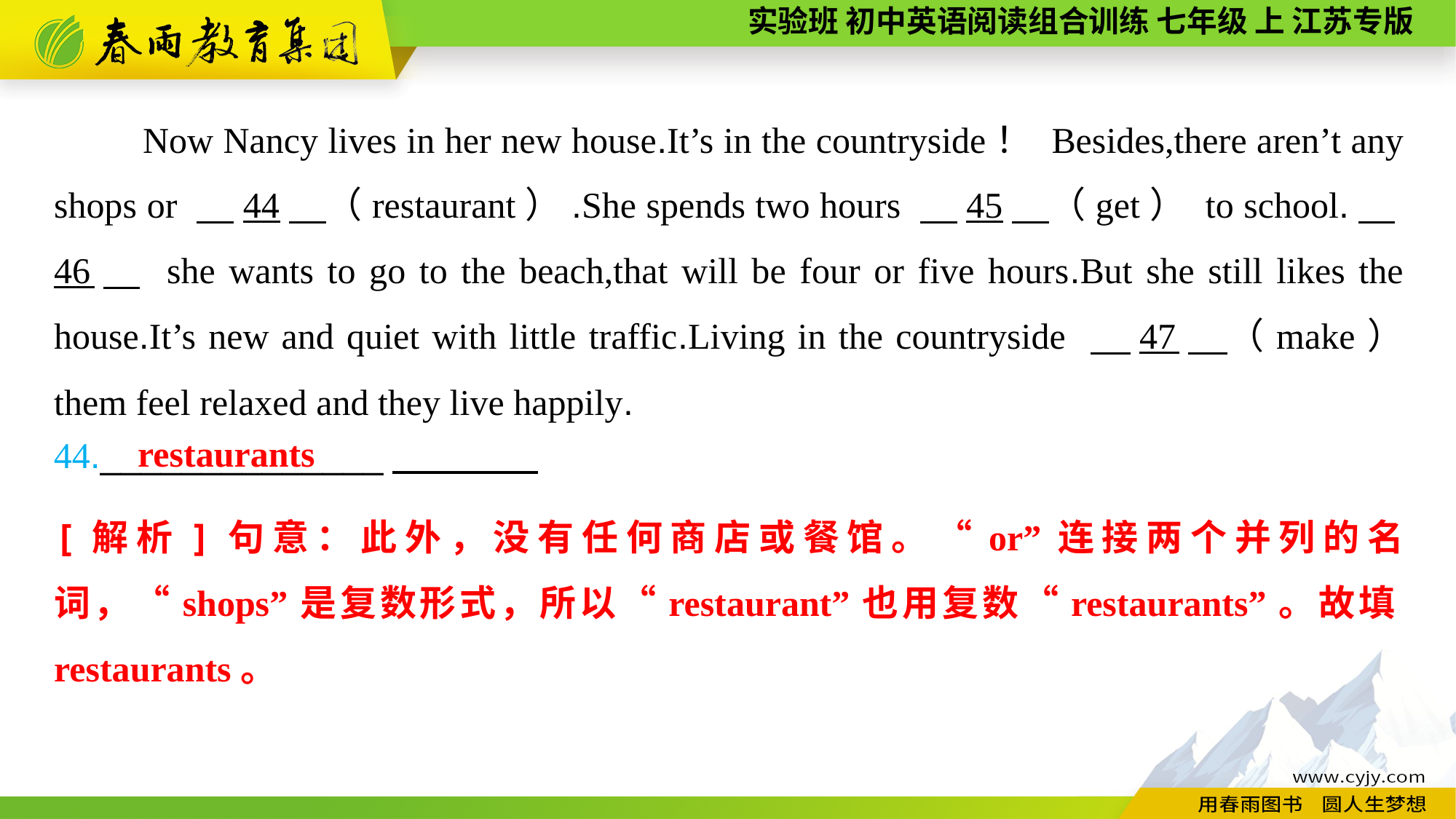

Now Nancy lives in her new house.It’s in the countryside！ Besides,there aren’t any shops or 　44　（restaurant）.She spends two hours 　45　（get） to school.　46　 she wants to go to the beach,that will be four or five hours.But she still likes the house.It’s new and quiet with little traffic.Living in the countryside 　47　（make） them feel relaxed and they live happily.
restaurants
44.______________
[解析]句意：此外，没有任何商店或餐馆。“or”连接两个并列的名词，“shops”是复数形式，所以“restaurant”也用复数“restaurants”。故填restaurants。